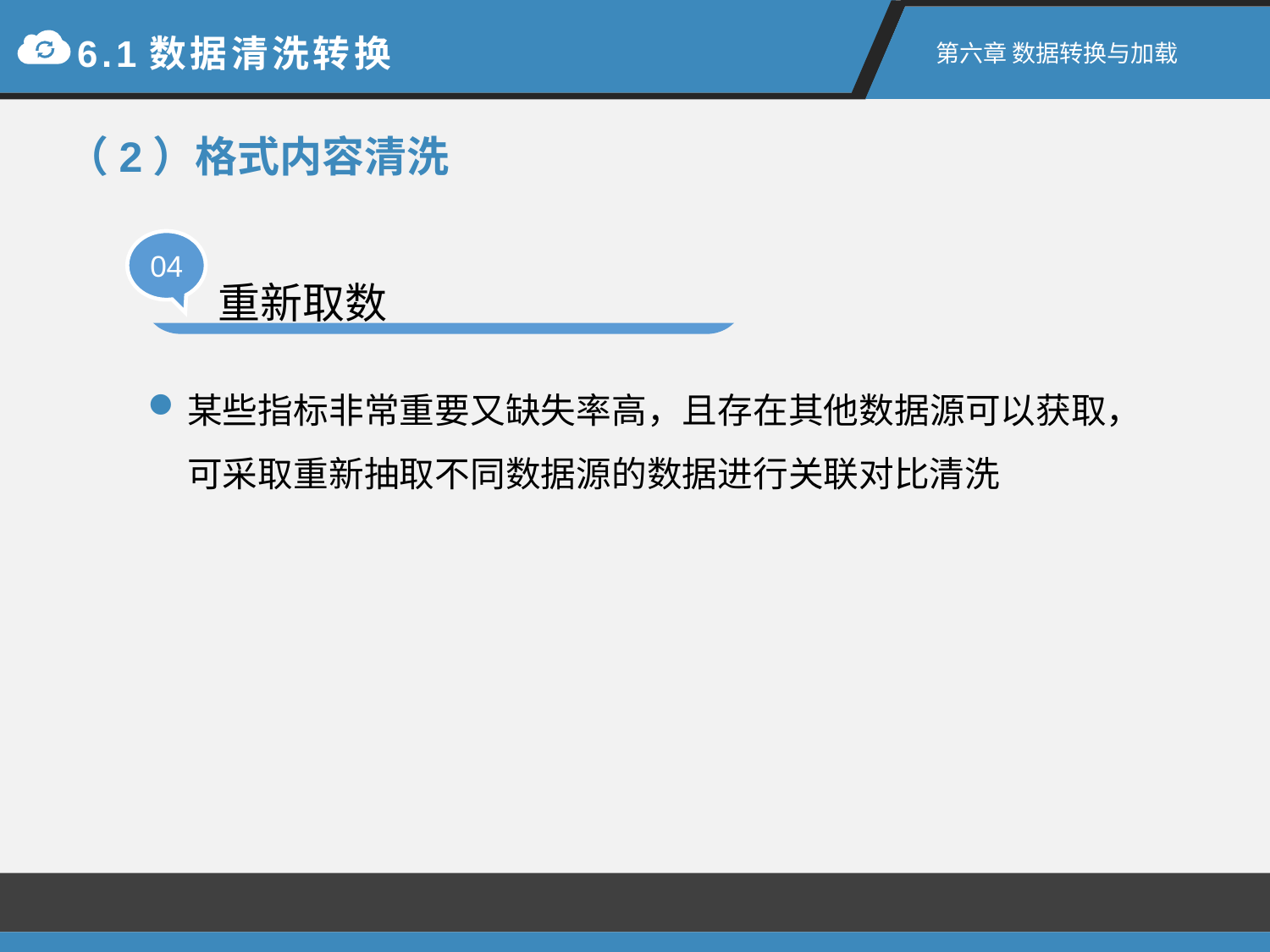

6.1数据清洗转换

第六章 数据转换与加载
（2）格式内容清洗
04

重新取数

某些指标非常重要又缺失率高，且存在其他数据源可以获取，可采取重新抽取不同数据源的数据进行关联对比清洗